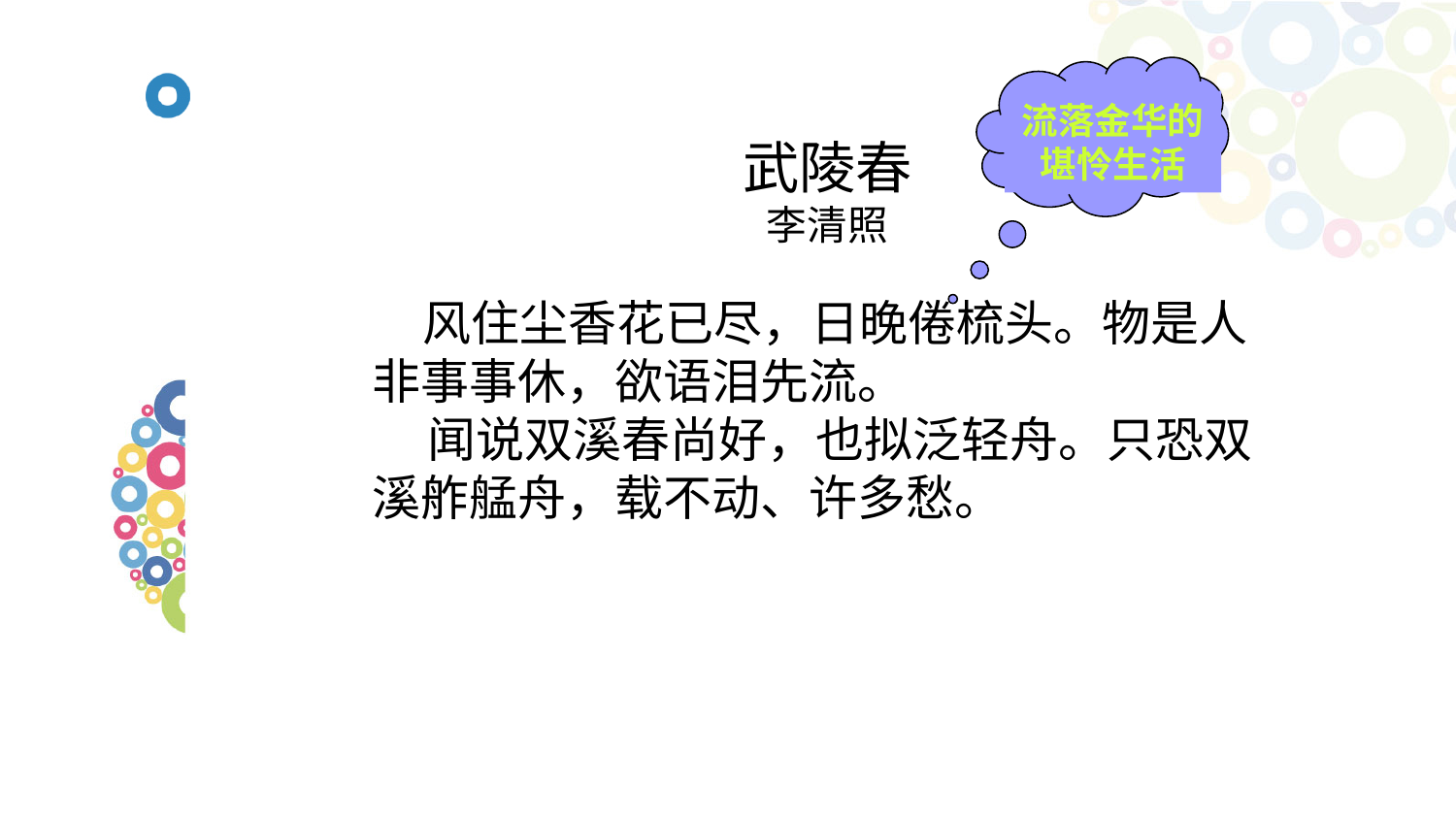

流落金华的堪怜生活
武陵春
李清照

     风住尘香花已尽，日晚倦梳头。物是人非事事休，欲语泪先流。
    闻说双溪春尚好，也拟泛轻舟。只恐双溪舴艋舟，载不动、许多愁。